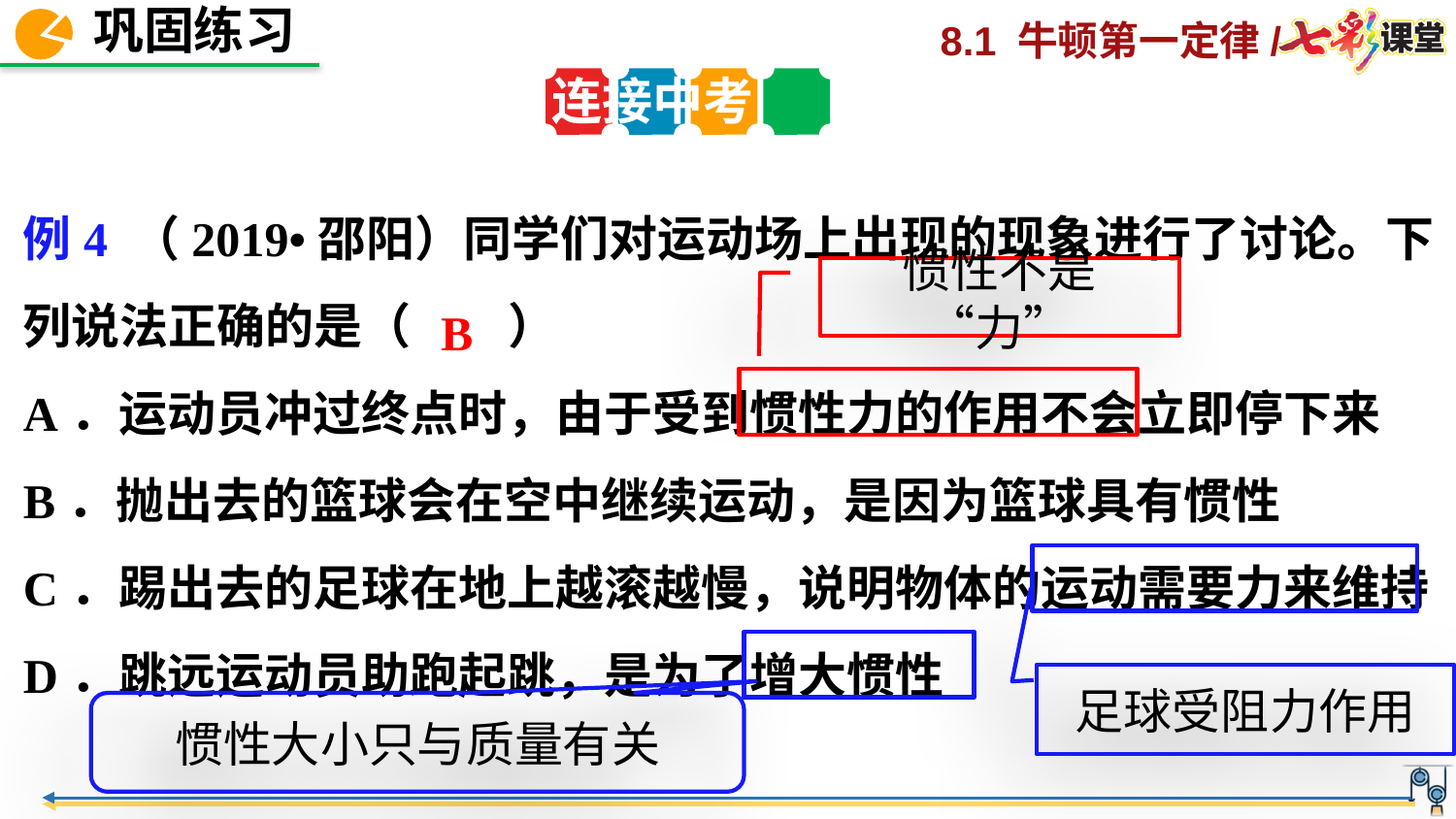

连接中考

例4 （2019•邵阳）同学们对运动场上出现的现象进行了讨论。下列说法正确的是（　　）
A．运动员冲过终点时，由于受到惯性力的作用不会立即停下来
B．抛出去的篮球会在空中继续运动，是因为篮球具有惯性
C．踢出去的足球在地上越滚越慢，说明物体的运动需要力来维持
D．跳远运动员助跑起跳，是为了增大惯性
B
惯性不是“力”

足球受阻力作用
惯性大小只与质量有关